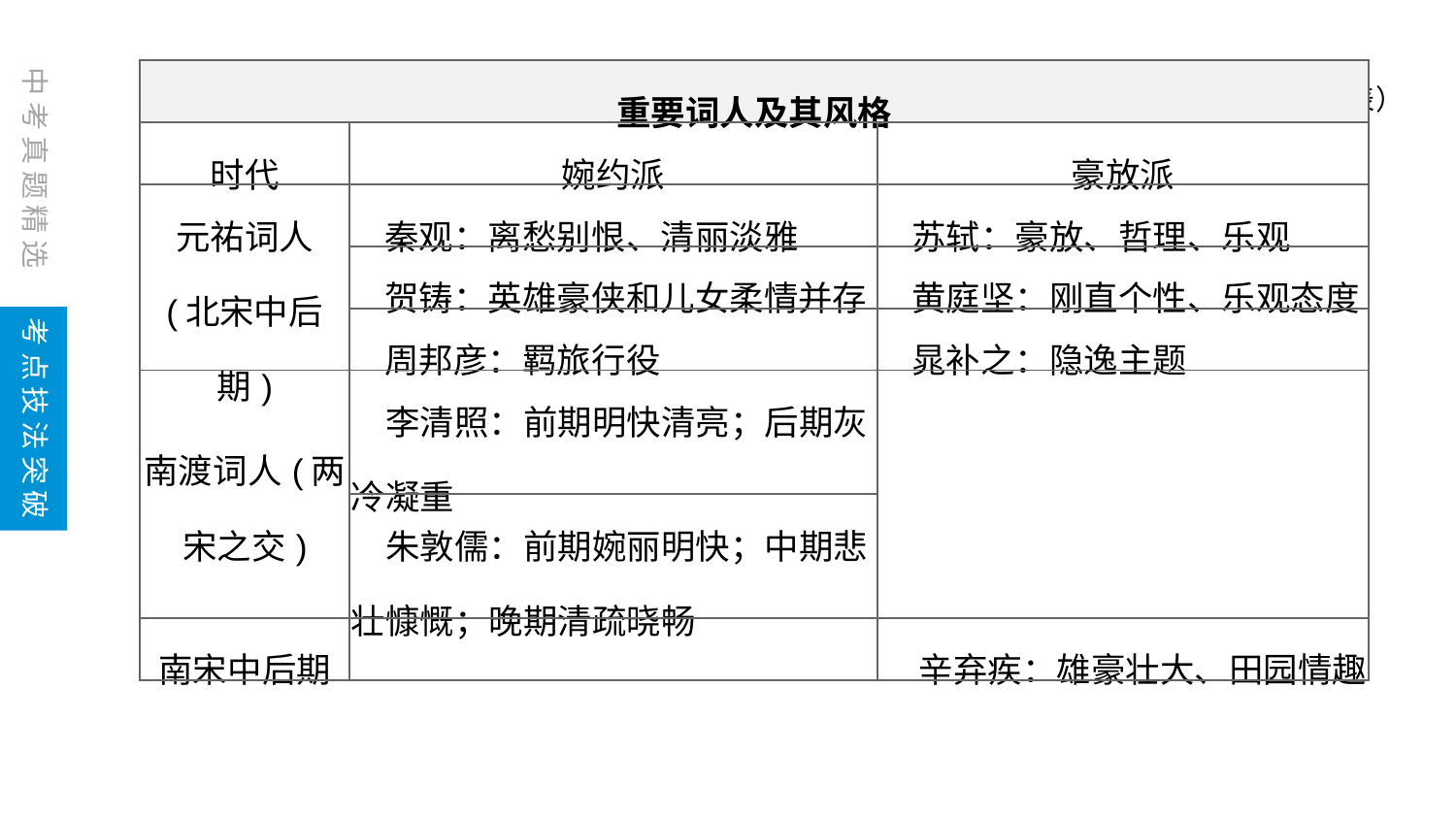

（续表）
| 重要词人及其风格 |  |  |
| --- | --- | --- |
| 时代 | 婉约派 | 豪放派 |
| 元祐词人 (北宋中后期) | 秦观：离愁别恨、清丽淡雅 | 苏轼：豪放、哲理、乐观 |
|  | 贺铸：英雄豪侠和儿女柔情并存 | 黄庭坚：刚直个性、乐观态度 |
|  | 周邦彦：羁旅行役 | 晁补之：隐逸主题 |
| 南渡词人(两宋之交) | 李清照：前期明快清亮；后期灰冷凝重 |  |
|  | 朱敦儒：前期婉丽明快；中期悲壮慷慨；晚期清疏晓畅 |  |
| 南宋中后期 |  | 辛弃疾：雄豪壮大、田园情趣 |